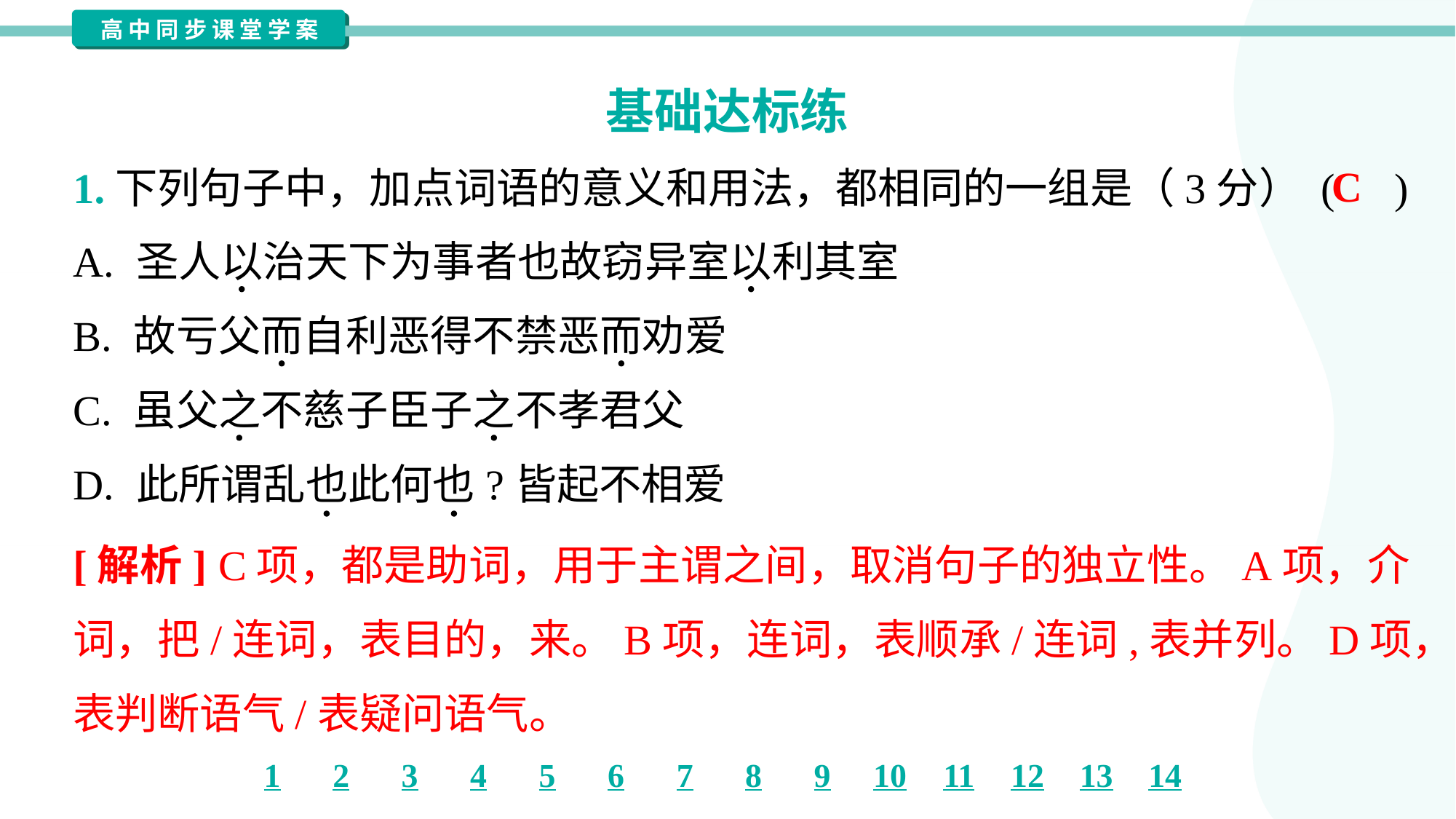

基础达标练
1.下列句子中，加点词语的意义和用法，都相同的一组是（3分） (     )
C
A. 圣人以治天下为事者也故窃异室以利其室
B. 故亏父而自利恶得不禁恶而劝爱
C. 虽父之不慈子臣子之不孝君父
D. 此所谓乱也此何也?皆起不相爱

[解析] C项，都是助词，用于主谓之间，取消句子的独立性。A项，介
词，把/连词，表目的，来。B项，连词，表顺承/连词,表并列。D项，
表判断语气/表疑问语气。